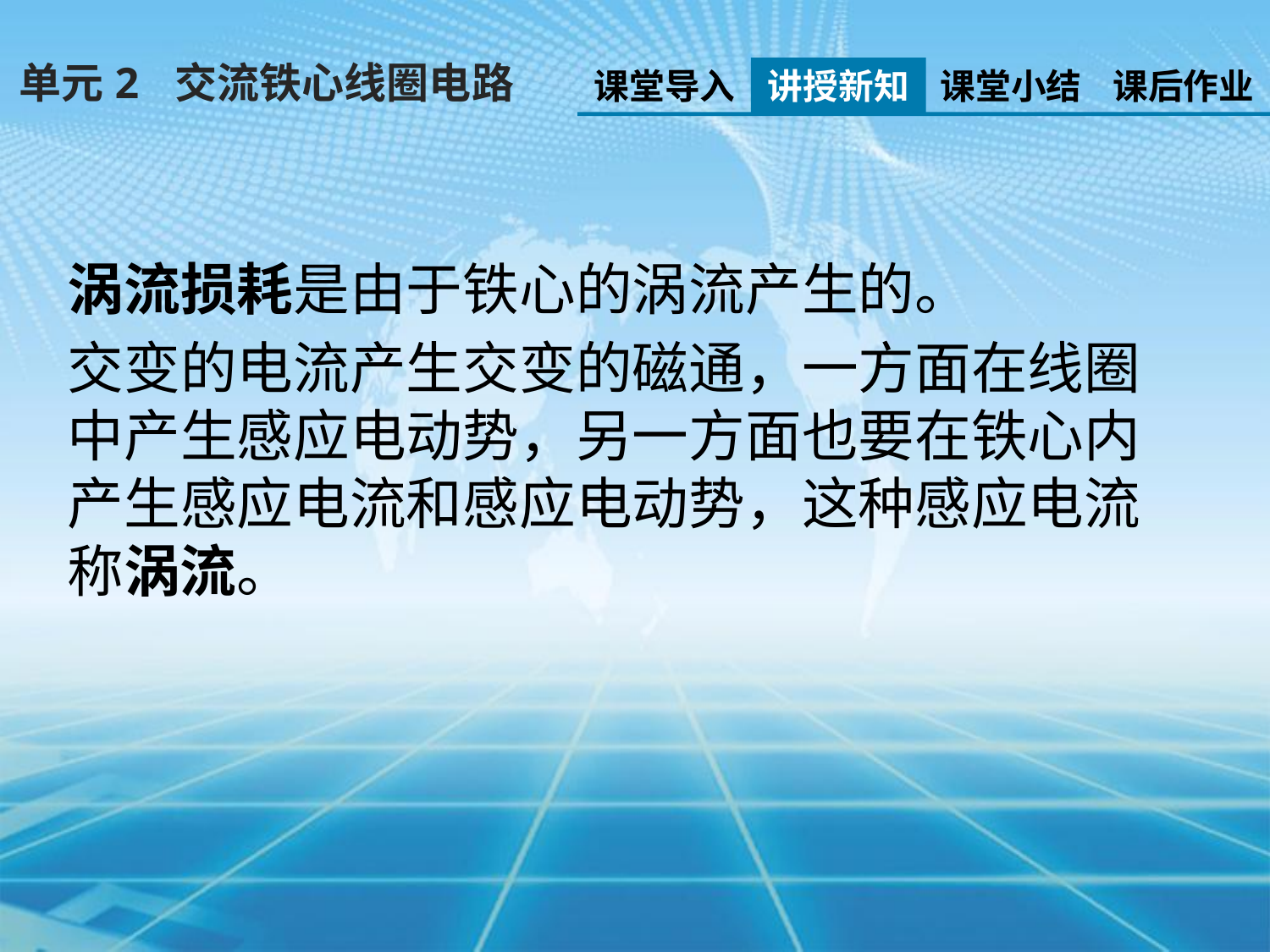

单元2 交流铁心线圈电路
课堂导入
讲授新知
课堂小结
课后作业
涡流损耗是由于铁心的涡流产生的。
交变的电流产生交变的磁通，一方面在线圈中产生感应电动势，另一方面也要在铁心内产生感应电流和感应电动势，这种感应电流称涡流。